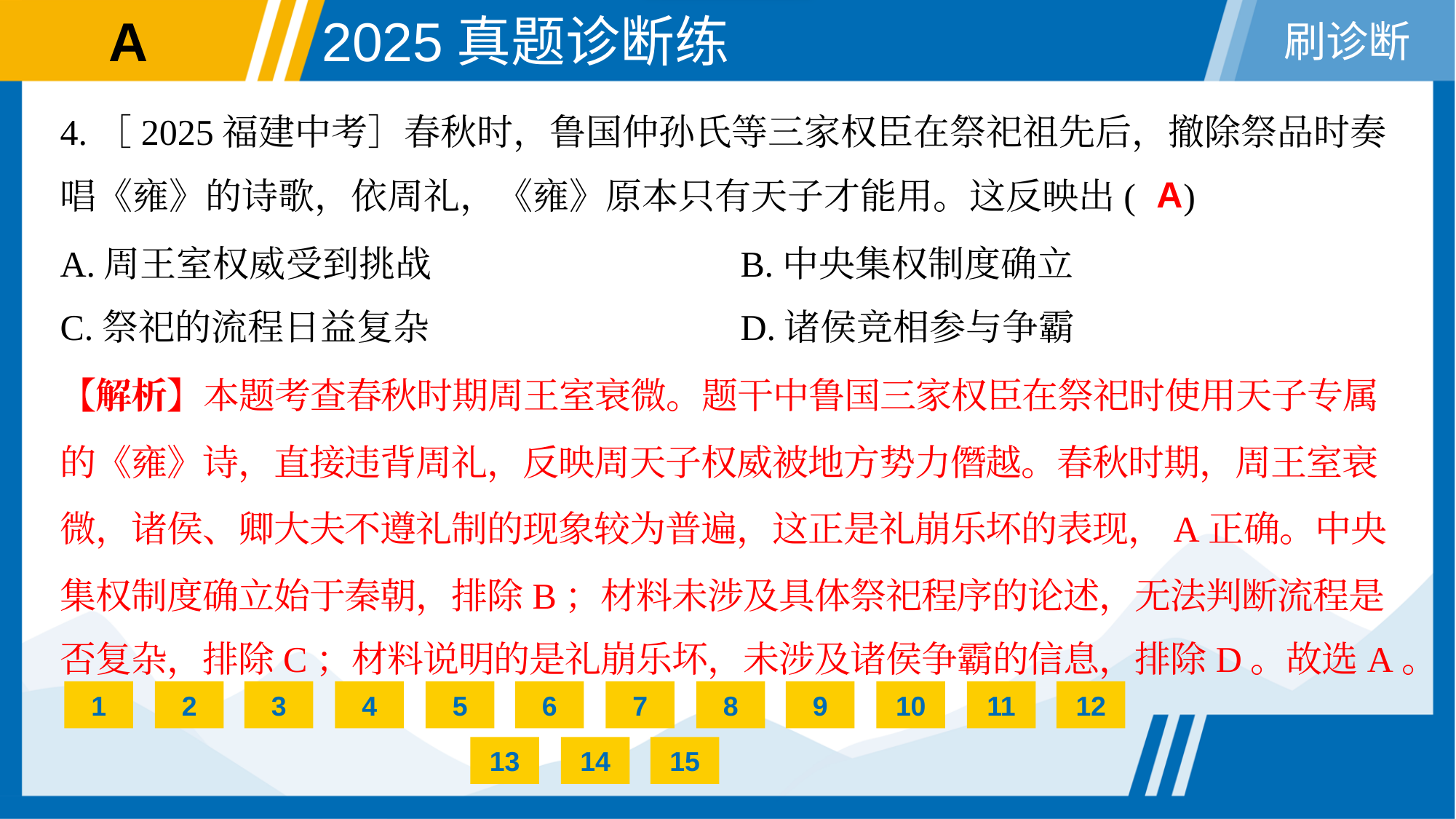

4.［2025福建中考］春秋时，鲁国仲孙氏等三家权臣在祭祀祖先后，撤除祭品时奏
唱《雍》的诗歌，依周礼，《雍》原本只有天子才能用。这反映出(     )
A
A.周王室权威受到挑战	B.中央集权制度确立
C.祭祀的流程日益复杂	D.诸侯竞相参与争霸
【解析】本题考查春秋时期周王室衰微。题干中鲁国三家权臣在祭祀时使用天子专属
的《雍》诗，直接违背周礼，反映周天子权威被地方势力僭越。春秋时期，周王室衰
微，诸侯、卿大夫不遵礼制的现象较为普遍，这正是礼崩乐坏的表现，A正确。中央
集权制度确立始于秦朝，排除B；材料未涉及具体祭祀程序的论述，无法判断流程是
否复杂，排除C；材料说明的是礼崩乐坏，未涉及诸侯争霸的信息，排除D。故选A。